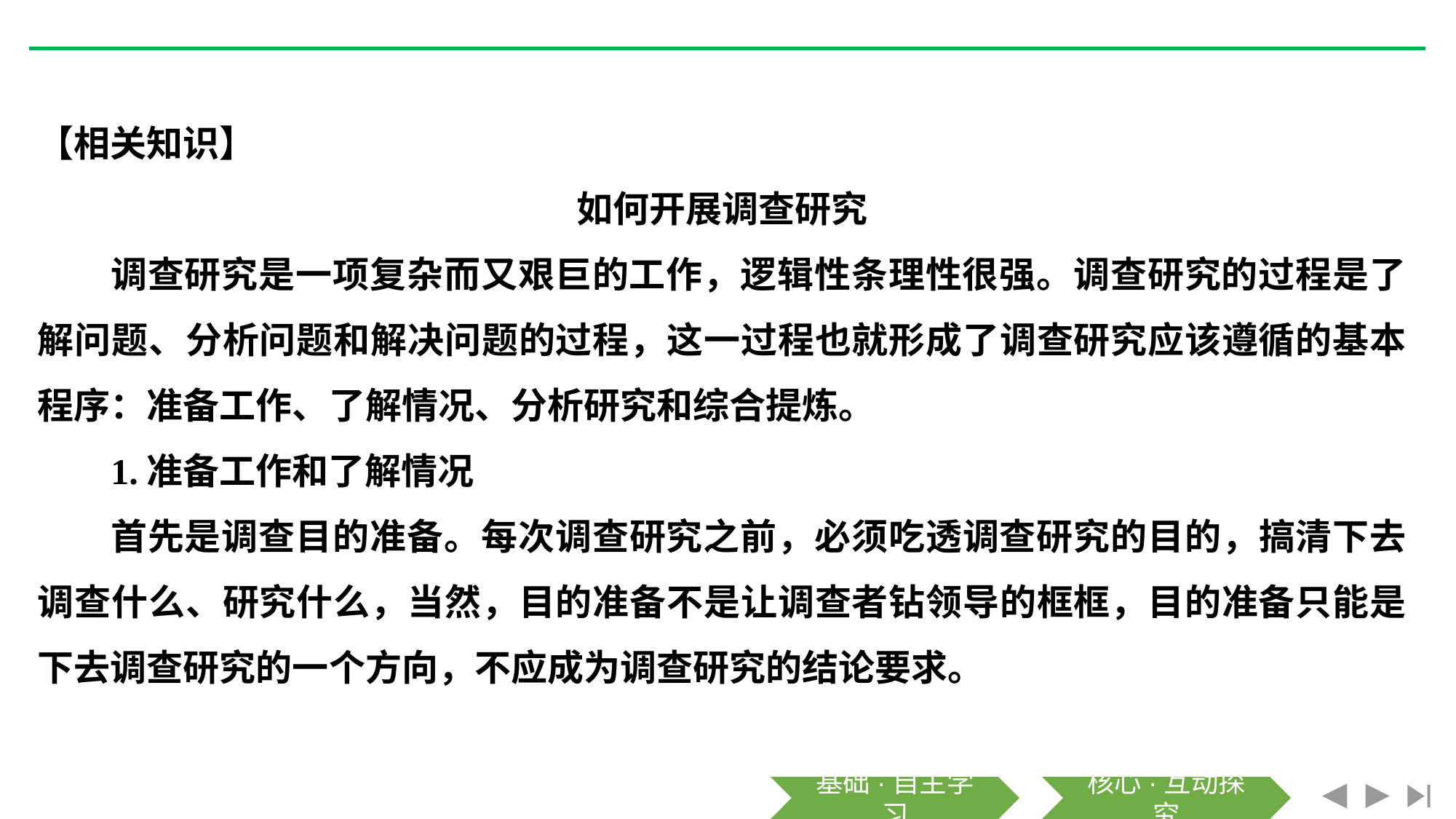

【相关知识】
如何开展调查研究
调查研究是一项复杂而又艰巨的工作，逻辑性条理性很强。调查研究的过程是了解问题、分析问题和解决问题的过程，这一过程也就形成了调查研究应该遵循的基本程序：准备工作、了解情况、分析研究和综合提炼。
1.准备工作和了解情况
首先是调查目的准备。每次调查研究之前，必须吃透调查研究的目的，搞清下去调查什么、研究什么，当然，目的准备不是让调查者钻领导的框框，目的准备只能是下去调查研究的一个方向，不应成为调查研究的结论要求。